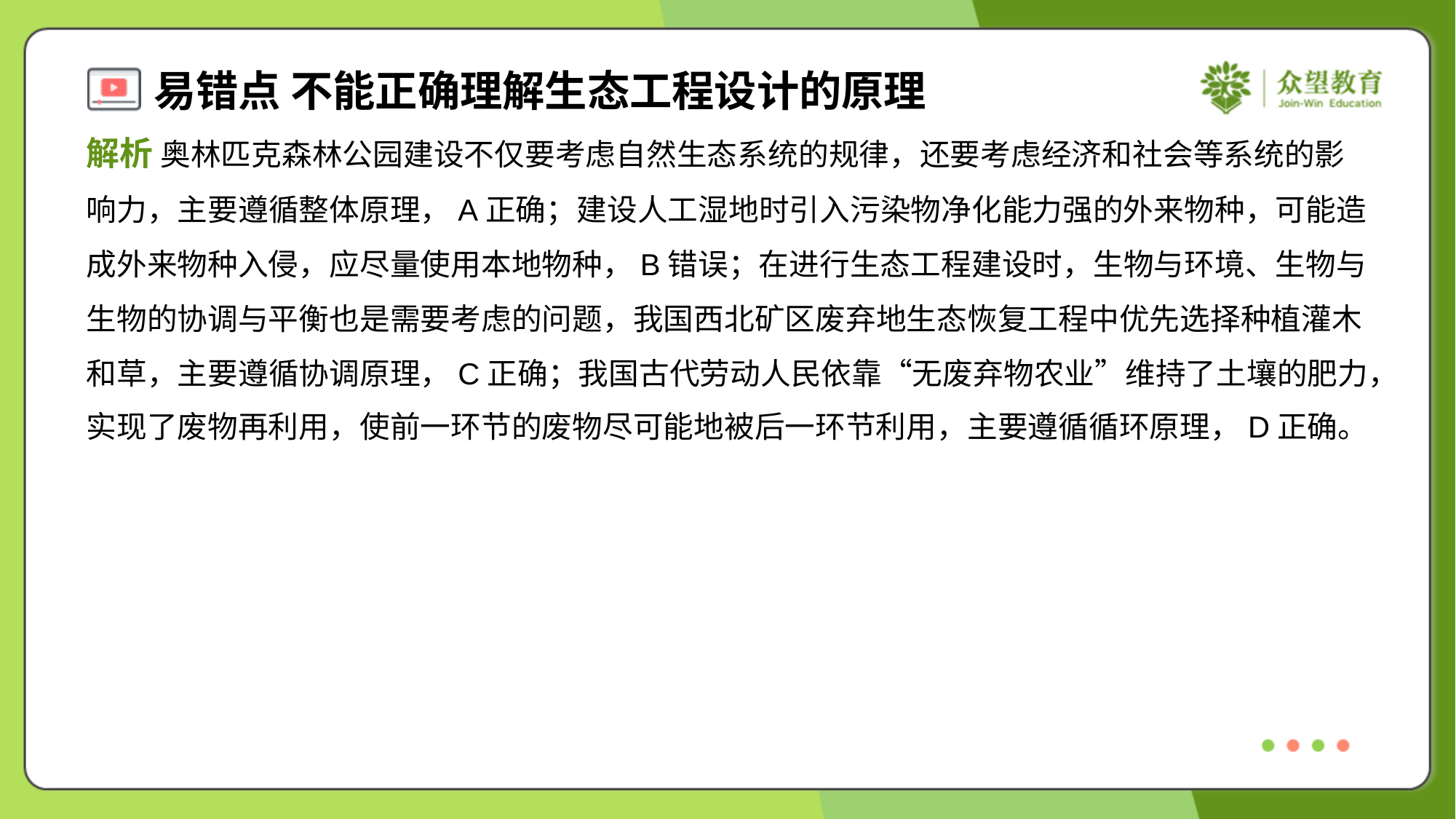

解析 奥林匹克森林公园建设不仅要考虑自然生态系统的规律，还要考虑经济和社会等系统的影
响力，主要遵循整体原理，A正确；建设人工湿地时引入污染物净化能力强的外来物种，可能造
成外来物种入侵，应尽量使用本地物种，B错误；在进行生态工程建设时，生物与环境、生物与
生物的协调与平衡也是需要考虑的问题，我国西北矿区废弃地生态恢复工程中优先选择种植灌木
和草，主要遵循协调原理，C正确；我国古代劳动人民依靠“无废弃物农业”维持了土壤的肥力，
实现了废物再利用，使前一环节的废物尽可能地被后一环节利用，主要遵循循环原理，D正确。